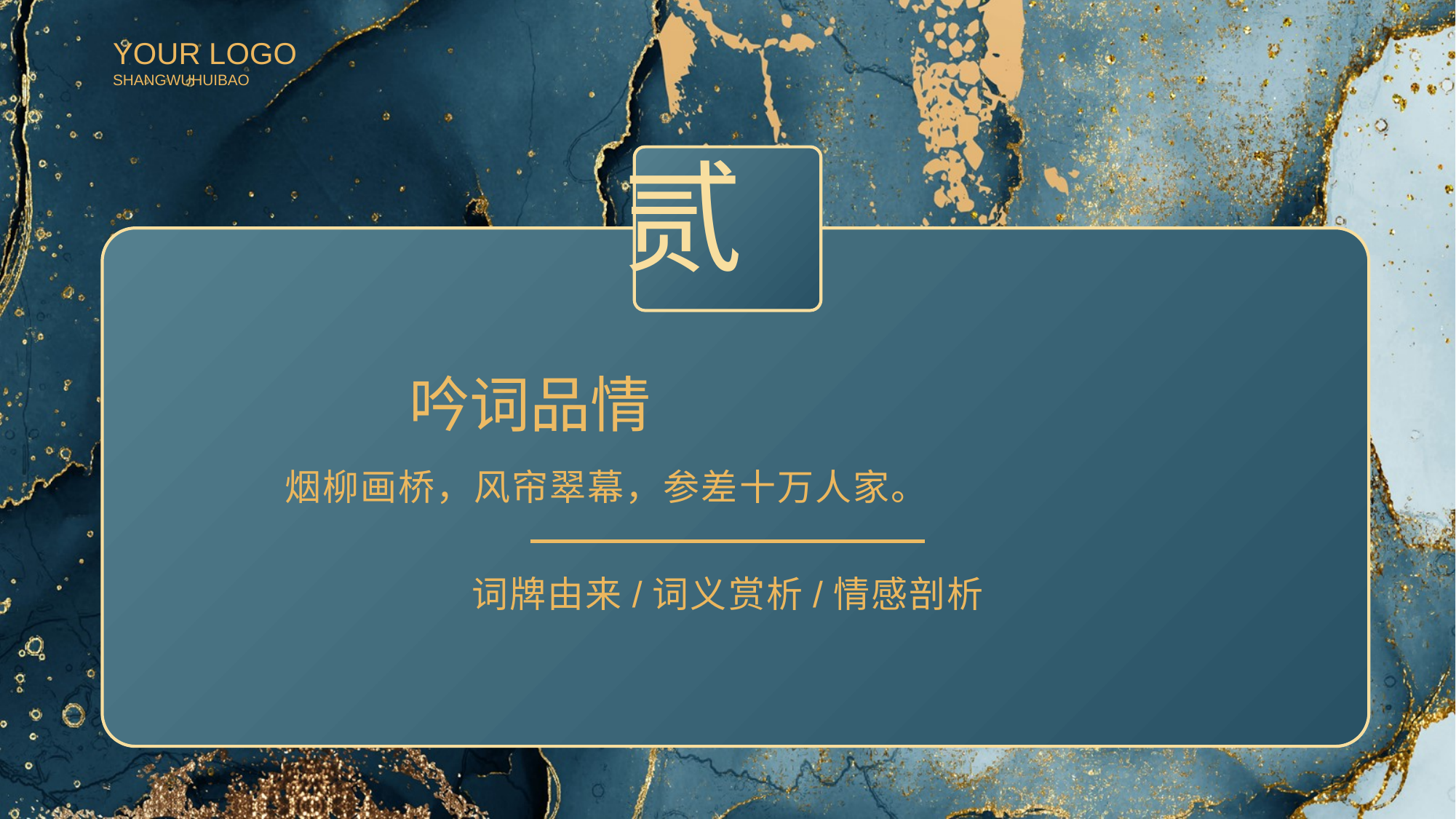

YOUR LOGO
SHANGWUHUIBAO
贰

吟词品情
烟柳画桥，风帘翠幕，参差十万人家。
词牌由来/词义赏析/情感剖析
PPT模板 http://www.1ppt.com/moban/